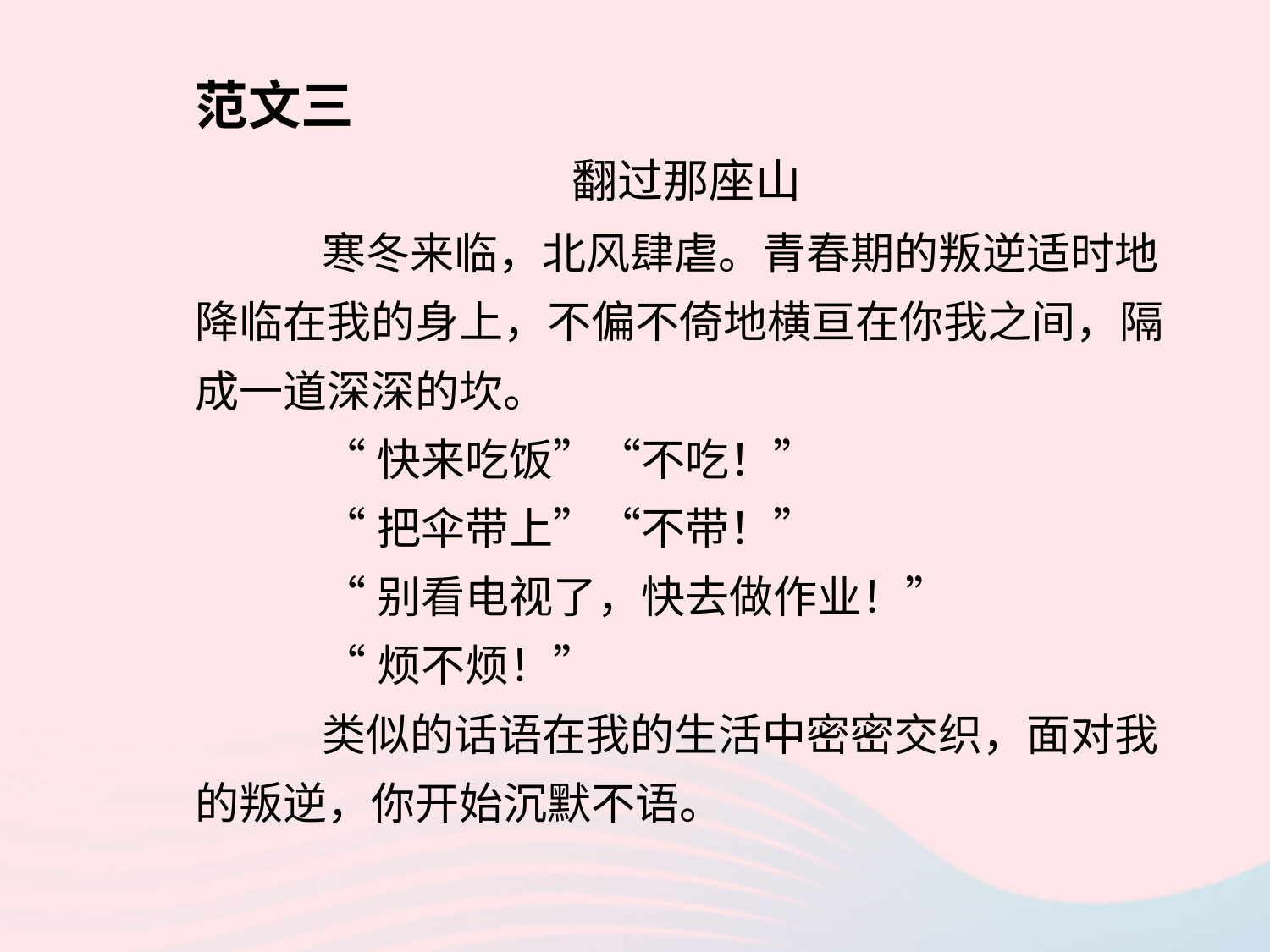

范文三
翻过那座山
	寒冬来临，北风肆虐。青春期的叛逆适时地降临在我的身上，不偏不倚地横亘在你我之间，隔成一道深深的坎。
	“快来吃饭”“不吃！”
	“把伞带上”“不带！”
	“别看电视了，快去做作业！”
	“烦不烦！”
	类似的话语在我的生活中密密交织，面对我的叛逆，你开始沉默不语。